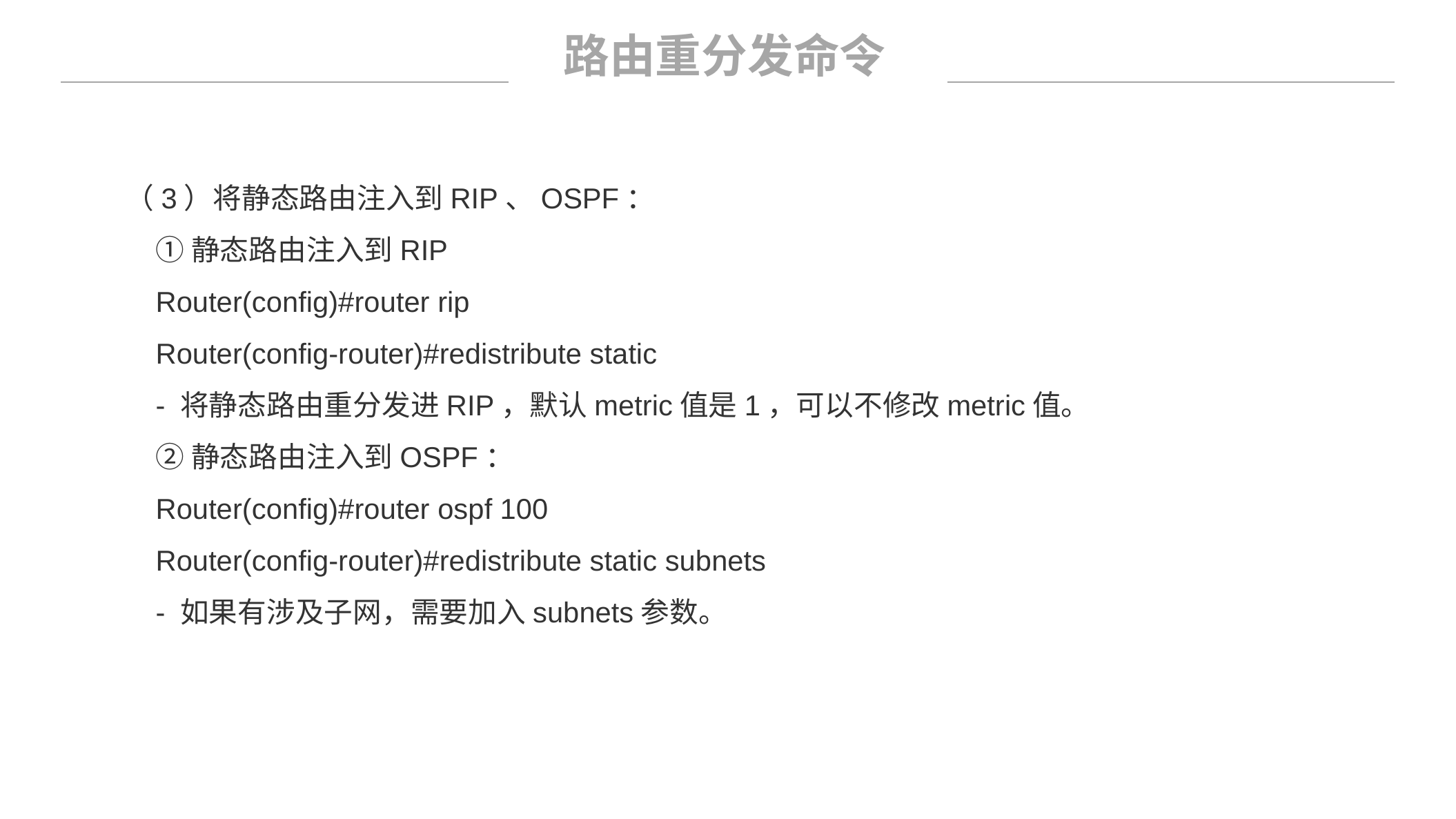

路由重分发命令
（3）将静态路由注入到RIP、OSPF：
①静态路由注入到RIP
Router(config)#router rip
Router(config-router)#redistribute static
- 将静态路由重分发进RIP，默认metric值是1，可以不修改metric值。
②静态路由注入到OSPF：
Router(config)#router ospf 100
Router(config-router)#redistribute static subnets
- 如果有涉及子网，需要加入subnets参数。